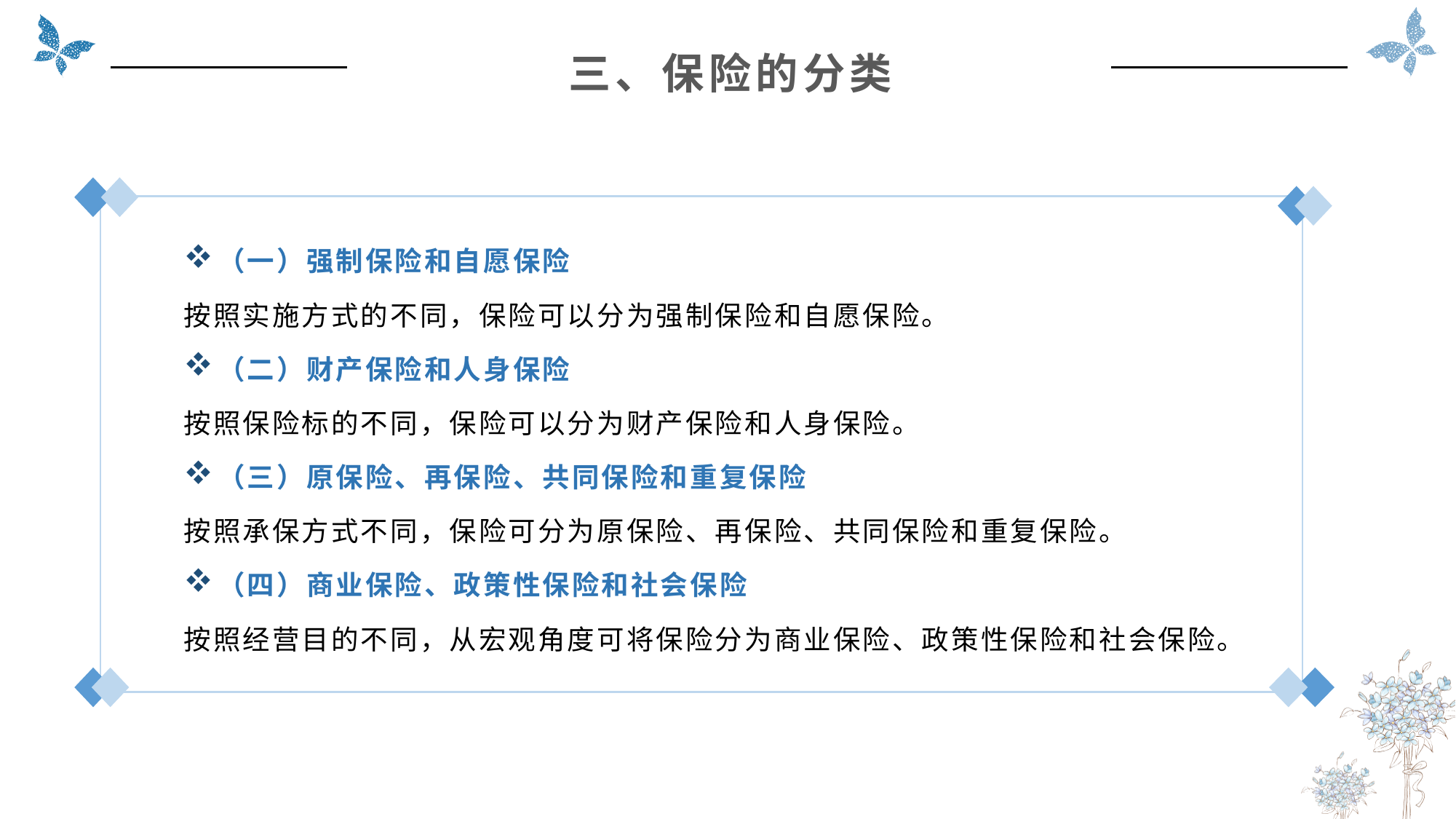

三、保险的分类

（一）强制保险和自愿保险
按照实施方式的不同，保险可以分为强制保险和自愿保险。
（二）财产保险和人身保险
按照保险标的不同，保险可以分为财产保险和人身保险。
（三）原保险、再保险、共同保险和重复保险
按照承保方式不同，保险可分为原保险、再保险、共同保险和重复保险。
（四）商业保险、政策性保险和社会保险
按照经营目的不同，从宏观角度可将保险分为商业保险、政策性保险和社会保险。